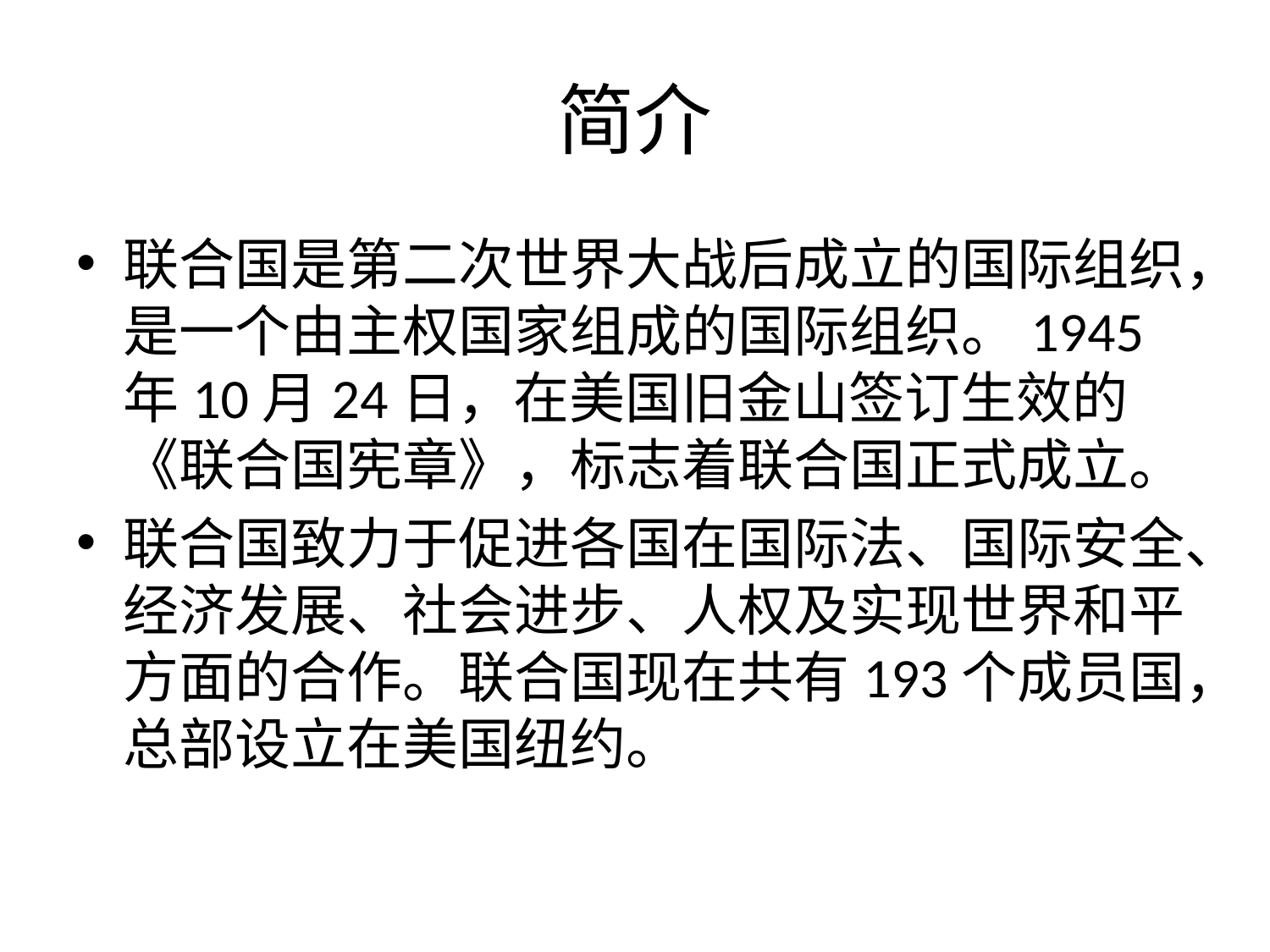

# 简介
联合国是第二次世界大战后成立的国际组织，是一个由主权国家组成的国际组织。1945年10月24日，在美国旧金山签订生效的《联合国宪章》，标志着联合国正式成立。
联合国致力于促进各国在国际法、国际安全、经济发展、社会进步、人权及实现世界和平方面的合作。联合国现在共有193个成员国，总部设立在美国纽约。